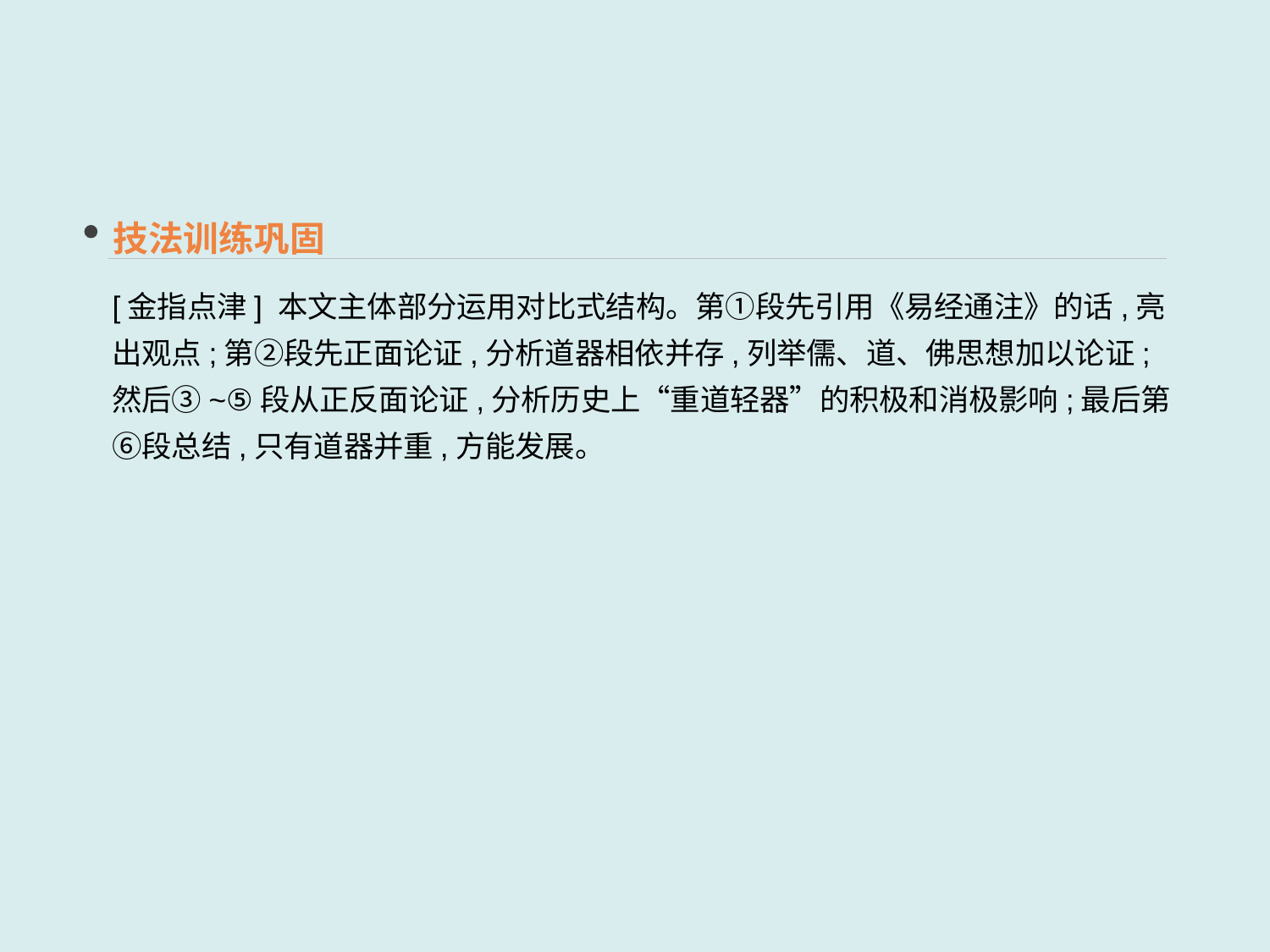

技法训练巩固

[金指点津] 本文主体部分运用对比式结构。第①段先引用《易经通注》的话,亮出观点;第②段先正面论证,分析道器相依并存,列举儒、道、佛思想加以论证;然后③~⑤段从正反面论证,分析历史上“重道轻器”的积极和消极影响;最后第⑥段总结,只有道器并重,方能发展。